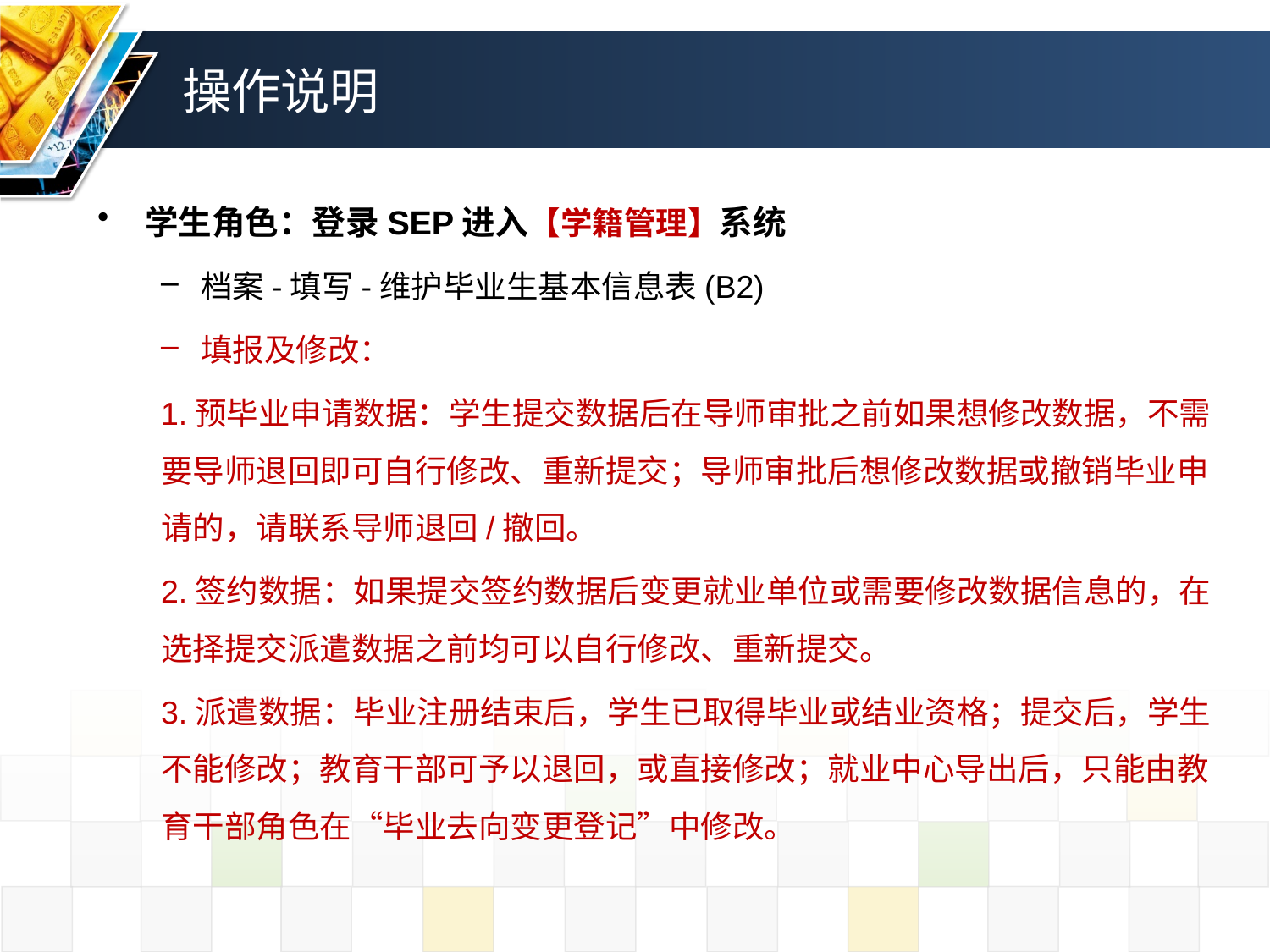

# 操作说明
学生角色：登录SEP进入【学籍管理】系统
档案-填写-维护毕业生基本信息表(B2)
填报及修改：
1.预毕业申请数据：学生提交数据后在导师审批之前如果想修改数据，不需要导师退回即可自行修改、重新提交；导师审批后想修改数据或撤销毕业申请的，请联系导师退回/撤回。
2.签约数据：如果提交签约数据后变更就业单位或需要修改数据信息的，在选择提交派遣数据之前均可以自行修改、重新提交。
3.派遣数据：毕业注册结束后，学生已取得毕业或结业资格；提交后，学生不能修改；教育干部可予以退回，或直接修改；就业中心导出后，只能由教育干部角色在“毕业去向变更登记”中修改。